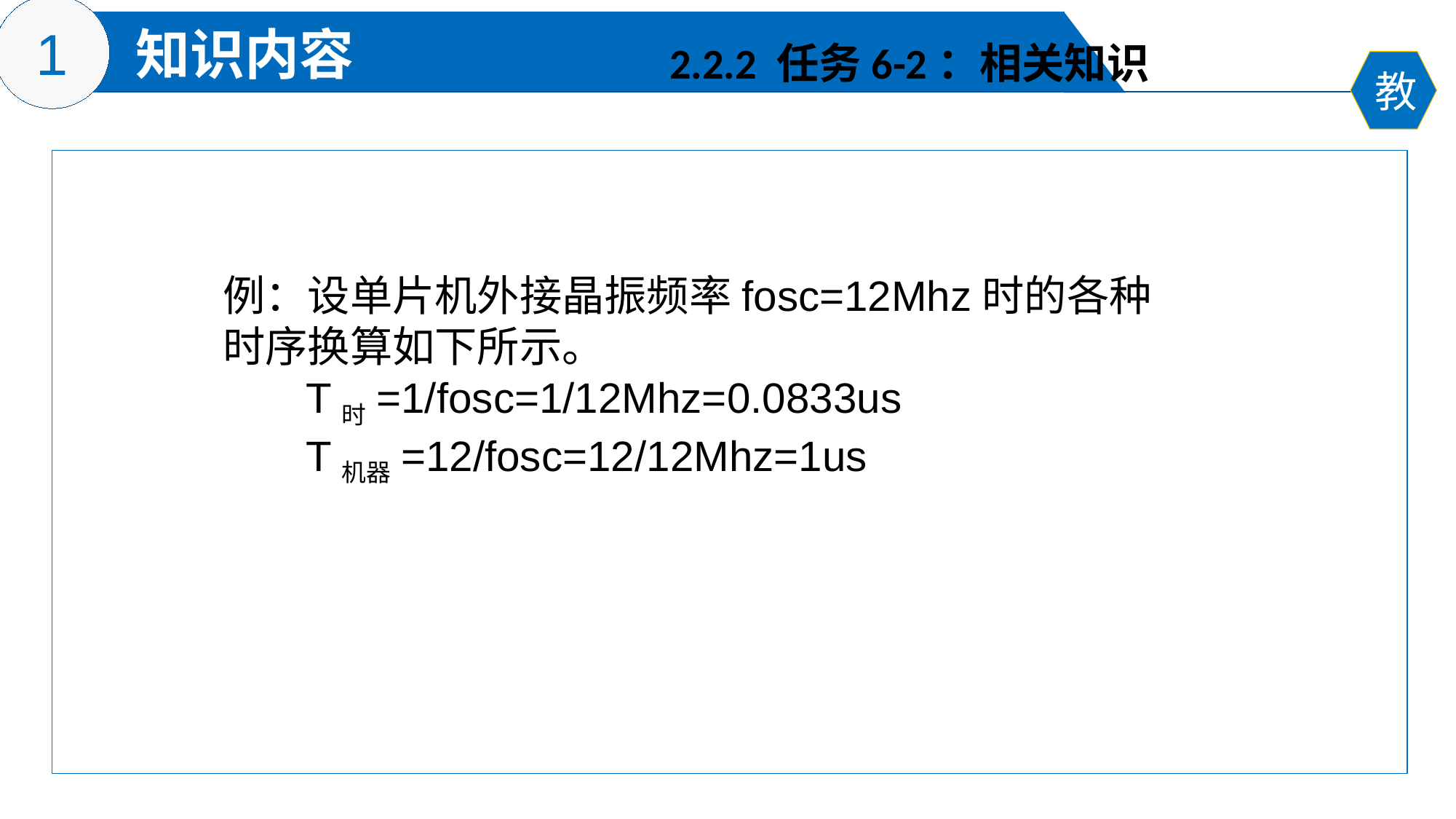

2.2.2 任务6-2：相关知识
例：设单片机外接晶振频率fosc=12Mhz时的各种时序换算如下所示。
       T时=1/fosc=1/12Mhz=0.0833us
       T机器=12/fosc=12/12Mhz=1us